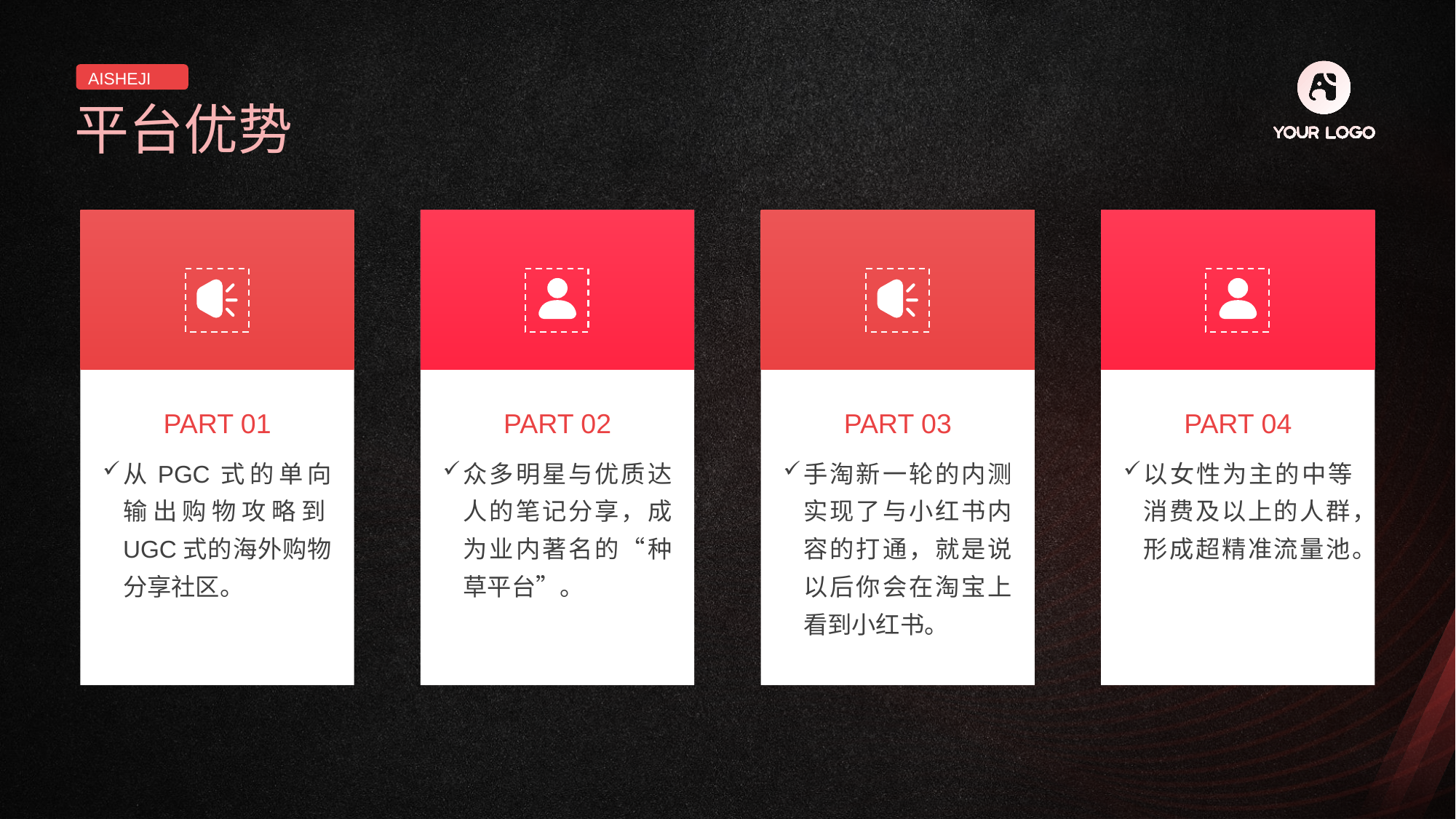

AISHEJI
平台优势

PART 01
PART 02
PART 03
PART 04
从PGC式的单向输出购物攻略到UGC式的海外购物分享社区。
众多明星与优质达人的笔记分享，成为业内著名的“种草平台”。
手淘新一轮的内测实现了与小红书内容的打通，就是说以后你会在淘宝上看到小红书。
以女性为主的中等消费及以上的人群，形成超精准流量池。